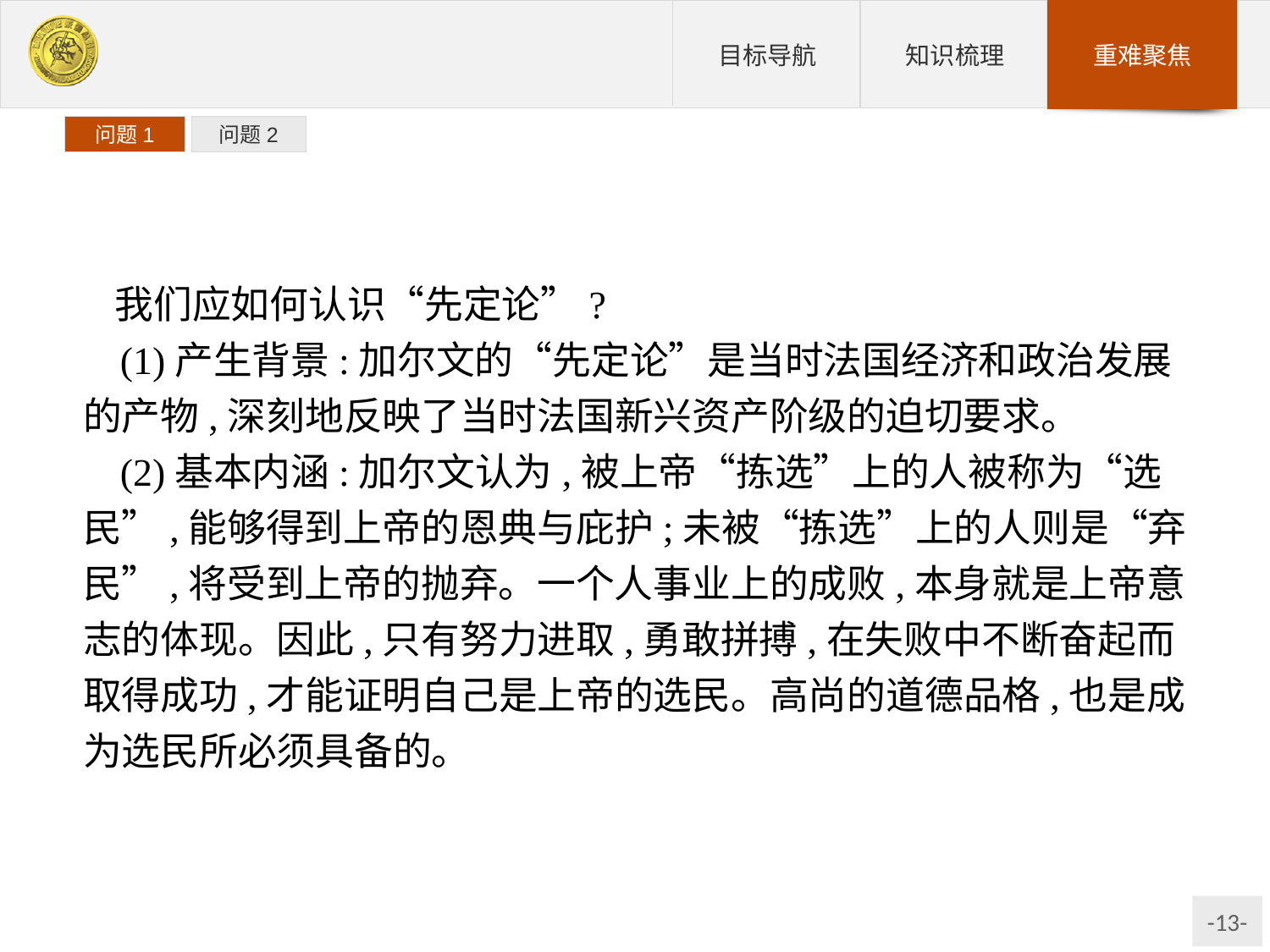

问题1
问题2
我们应如何认识“先定论”?
(1)产生背景:加尔文的“先定论”是当时法国经济和政治发展的产物,深刻地反映了当时法国新兴资产阶级的迫切要求。
(2)基本内涵:加尔文认为,被上帝“拣选”上的人被称为“选民”,能够得到上帝的恩典与庇护;未被“拣选”上的人则是“弃民”,将受到上帝的抛弃。一个人事业上的成败,本身就是上帝意志的体现。因此,只有努力进取,勇敢拼搏,在失败中不断奋起而取得成功,才能证明自己是上帝的选民。高尚的道德品格,也是成为选民所必须具备的。